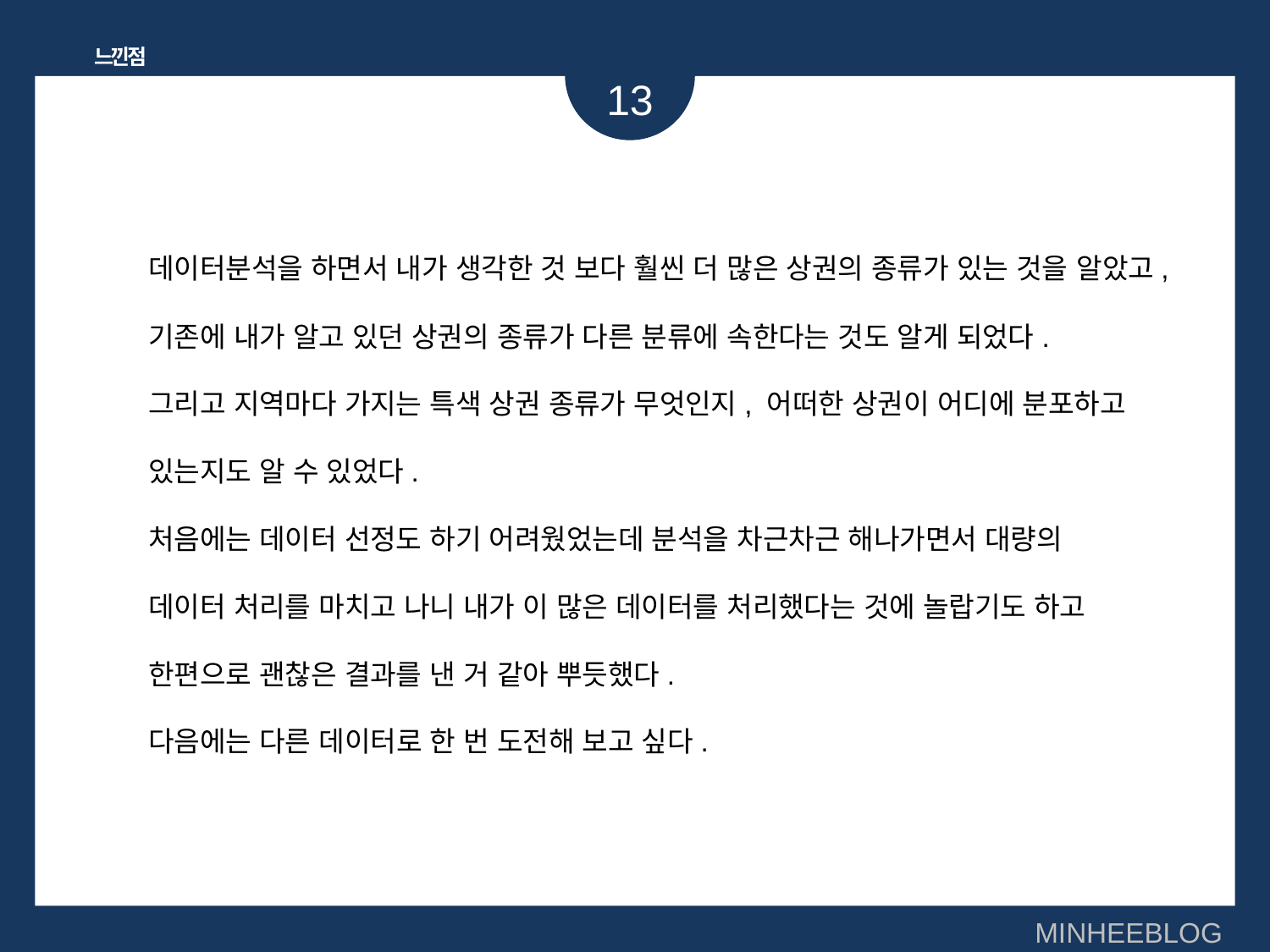

느낀점
13

데이터분석을 하면서 내가 생각한 것 보다 훨씬 더 많은 상권의 종류가 있는 것을 알았고,
기존에 내가 알고 있던 상권의 종류가 다른 분류에 속한다는 것도 알게 되었다.
그리고 지역마다 가지는 특색 상권 종류가 무엇인지, 어떠한 상권이 어디에 분포하고
있는지도 알 수 있었다.
처음에는 데이터 선정도 하기 어려웠었는데 분석을 차근차근 해나가면서 대량의
데이터 처리를 마치고 나니 내가 이 많은 데이터를 처리했다는 것에 놀랍기도 하고
한편으로 괜찮은 결과를 낸 거 같아 뿌듯했다.
다음에는 다른 데이터로 한 번 도전해 보고 싶다.
MINHEEBLOG